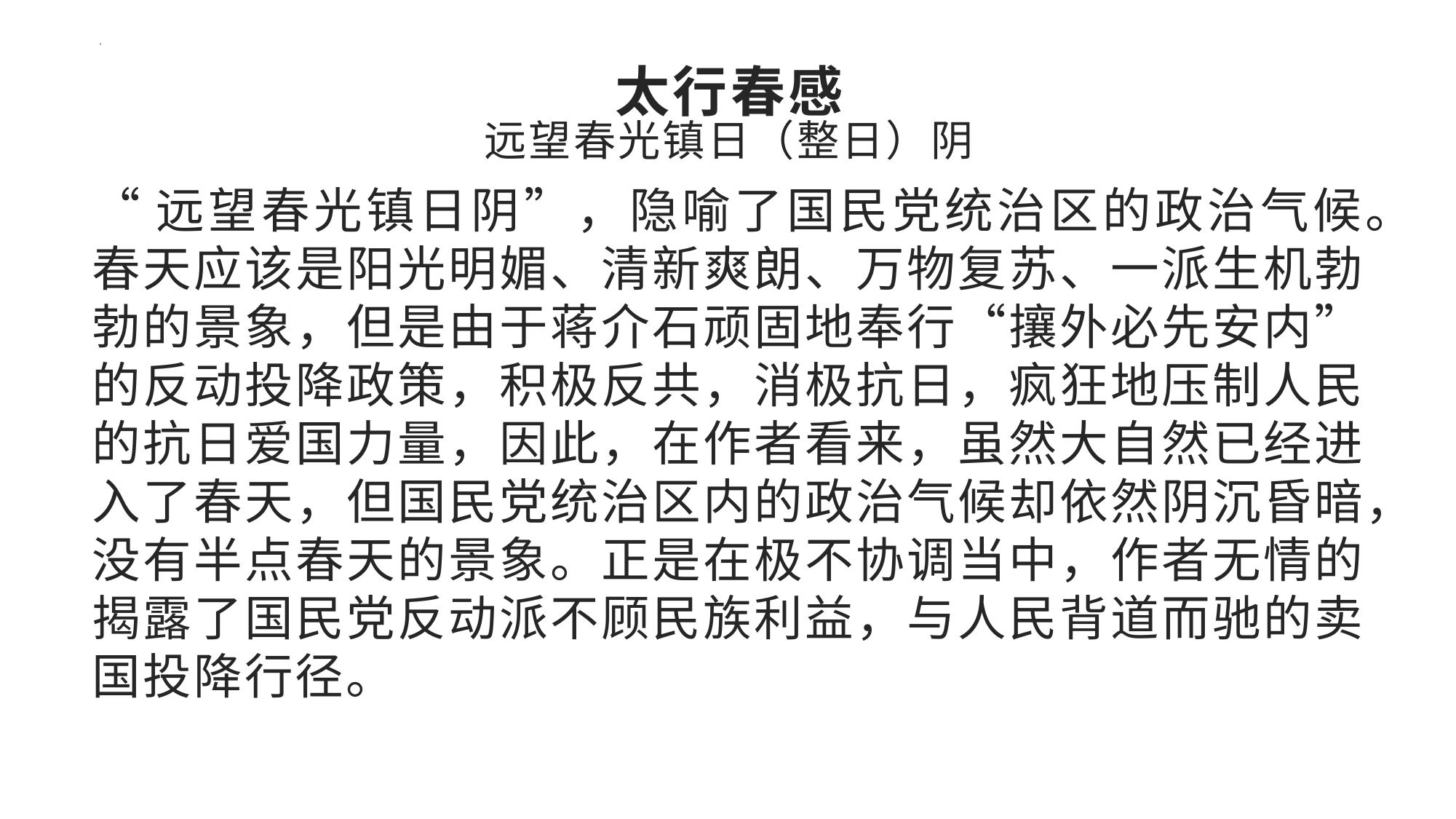

# 太行春感
远望春光镇日（整日）阴
“远望春光镇日阴”，隐喻了国民党统治区的政治气候。春天应该是阳光明媚、清新爽朗、万物复苏、一派生机勃勃的景象，但是由于蒋介石顽固地奉行“攘外必先安内”的反动投降政策，积极反共，消极抗日，疯狂地压制人民的抗日爱国力量，因此，在作者看来，虽然大自然已经进入了春天，但国民党统治区内的政治气候却依然阴沉昏暗，没有半点春天的景象。正是在极不协调当中，作者无情的揭露了国民党反动派不顾民族利益，与人民背道而驰的卖国投降行径。